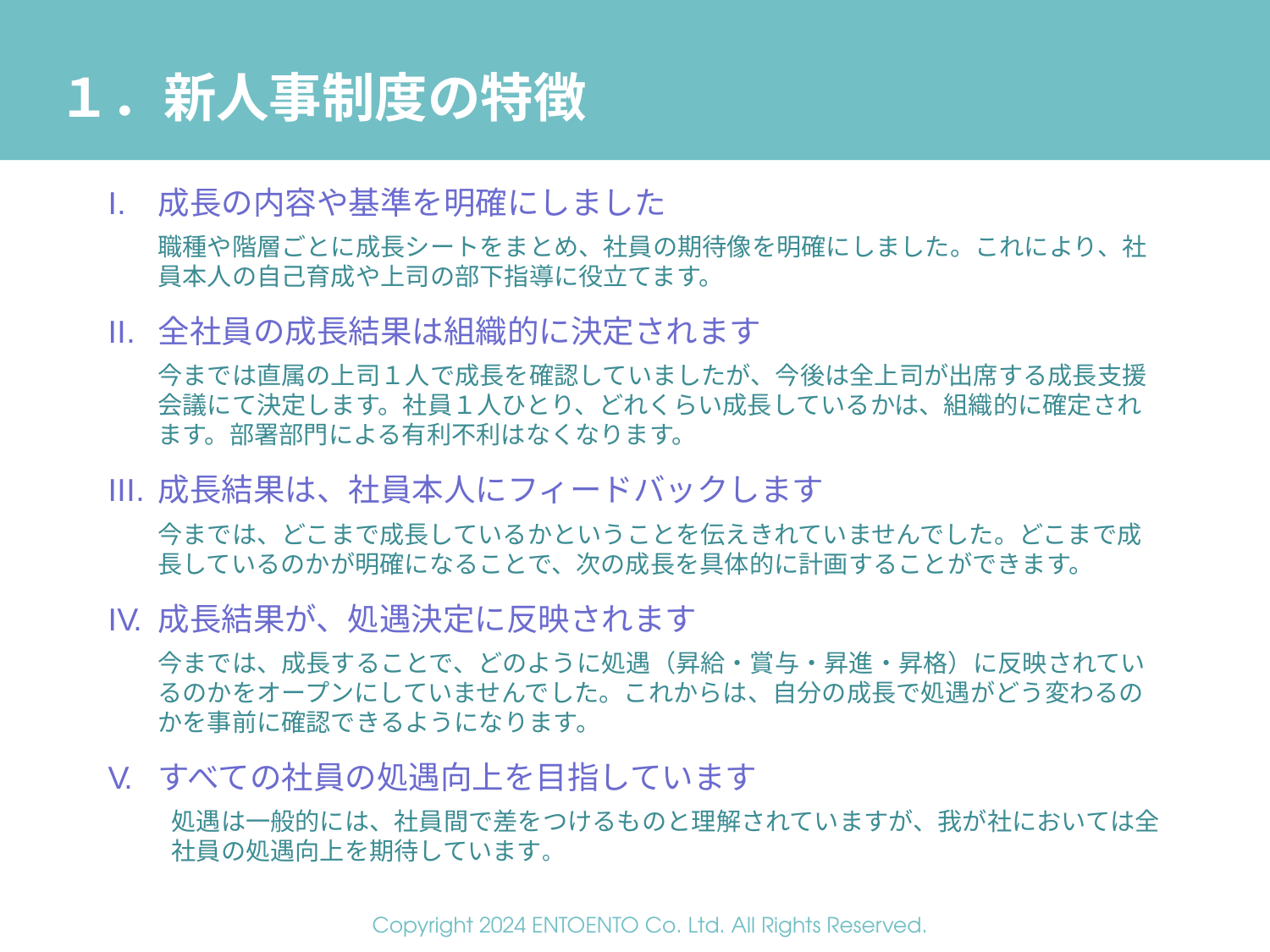

# １．新人事制度の特徴
成長の内容や基準を明確にしました
職種や階層ごとに成長シートをまとめ、社員の期待像を明確にしました。これにより、社員本人の自己育成や上司の部下指導に役立てます。
全社員の成長結果は組織的に決定されます
今までは直属の上司１人で成長を確認していましたが、今後は全上司が出席する成長支援会議にて決定します。社員１人ひとり、どれくらい成長しているかは、組織的に確定されます。部署部門による有利不利はなくなります。
成長結果は、社員本人にフィードバックします
今までは、どこまで成長しているかということを伝えきれていませんでした。どこまで成長しているのかが明確になることで、次の成長を具体的に計画することができます。
成長結果が、処遇決定に反映されます
今までは、成長することで、どのように処遇（昇給・賞与・昇進・昇格）に反映されているのかをオープンにしていませんでした。これからは、自分の成長で処遇がどう変わるのかを事前に確認できるようになります。
すべての社員の処遇向上を目指しています
処遇は一般的には、社員間で差をつけるものと理解されていますが、我が社においては全社員の処遇向上を期待しています。
Copyright 2024 ENTOENTO Co. Ltd. All Rights Reserved.